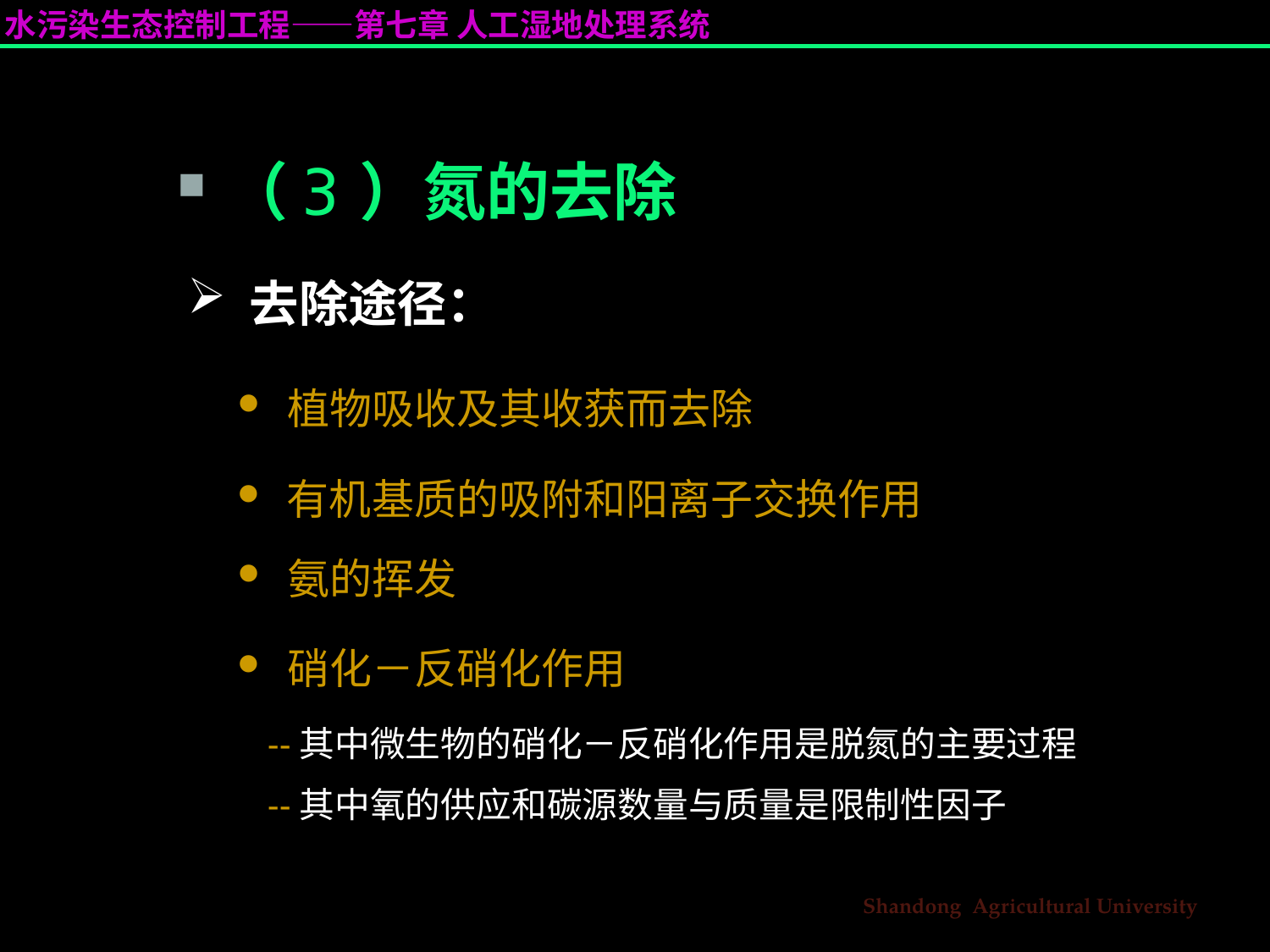

（3）氮的去除
 去除途径：
 植物吸收及其收获而去除
 有机基质的吸附和阳离子交换作用
 氨的挥发
 硝化－反硝化作用
--其中微生物的硝化－反硝化作用是脱氮的主要过程
--其中氧的供应和碳源数量与质量是限制性因子